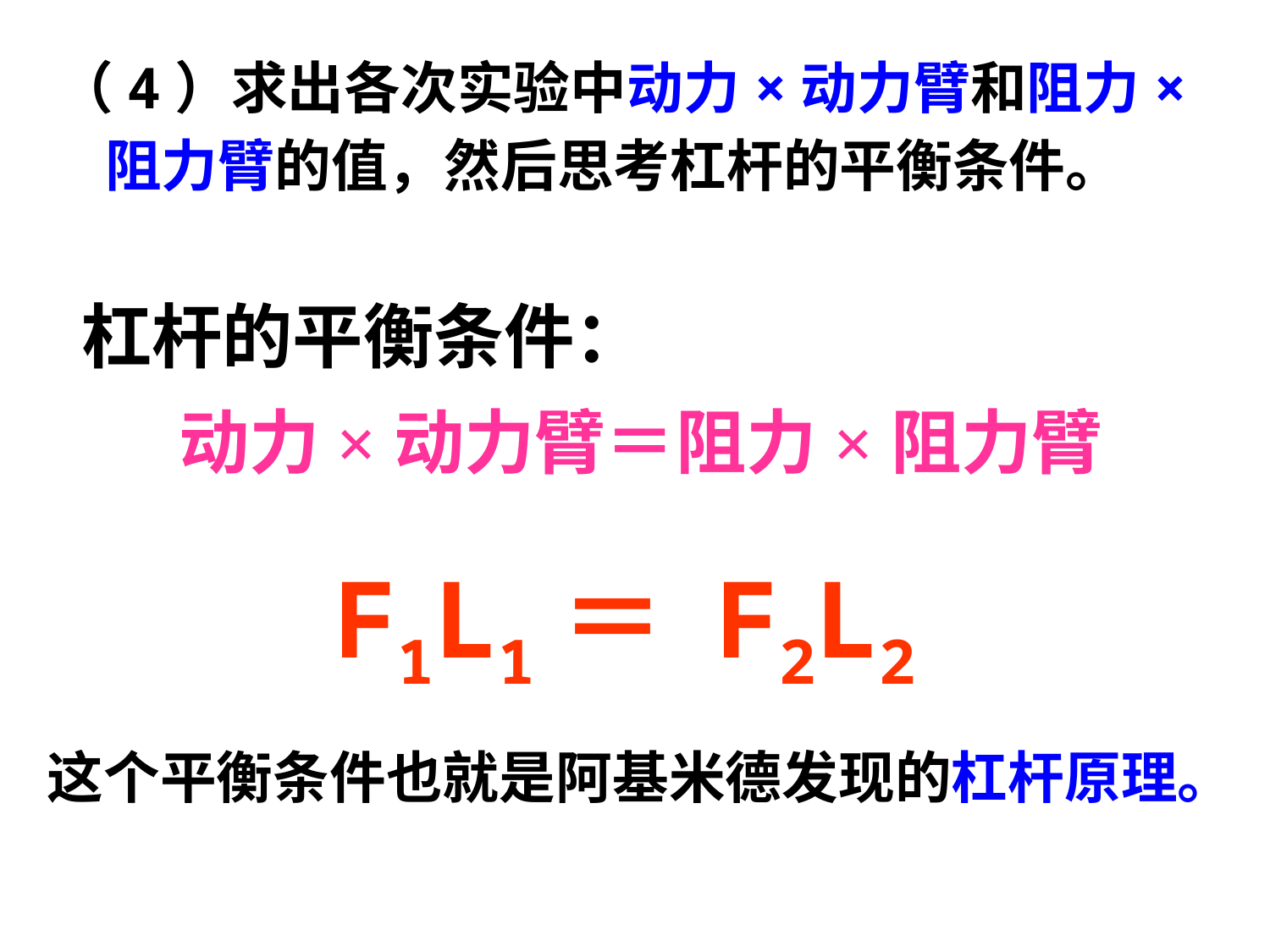

（4）求出各次实验中动力×动力臂和阻力×阻力臂的值，然后思考杠杆的平衡条件。
杠杆的平衡条件：
     动力×动力臂＝阻力×阻力臂
   F1L1＝ F2L2
这个平衡条件也就是阿基米德发现的杠杆原理。